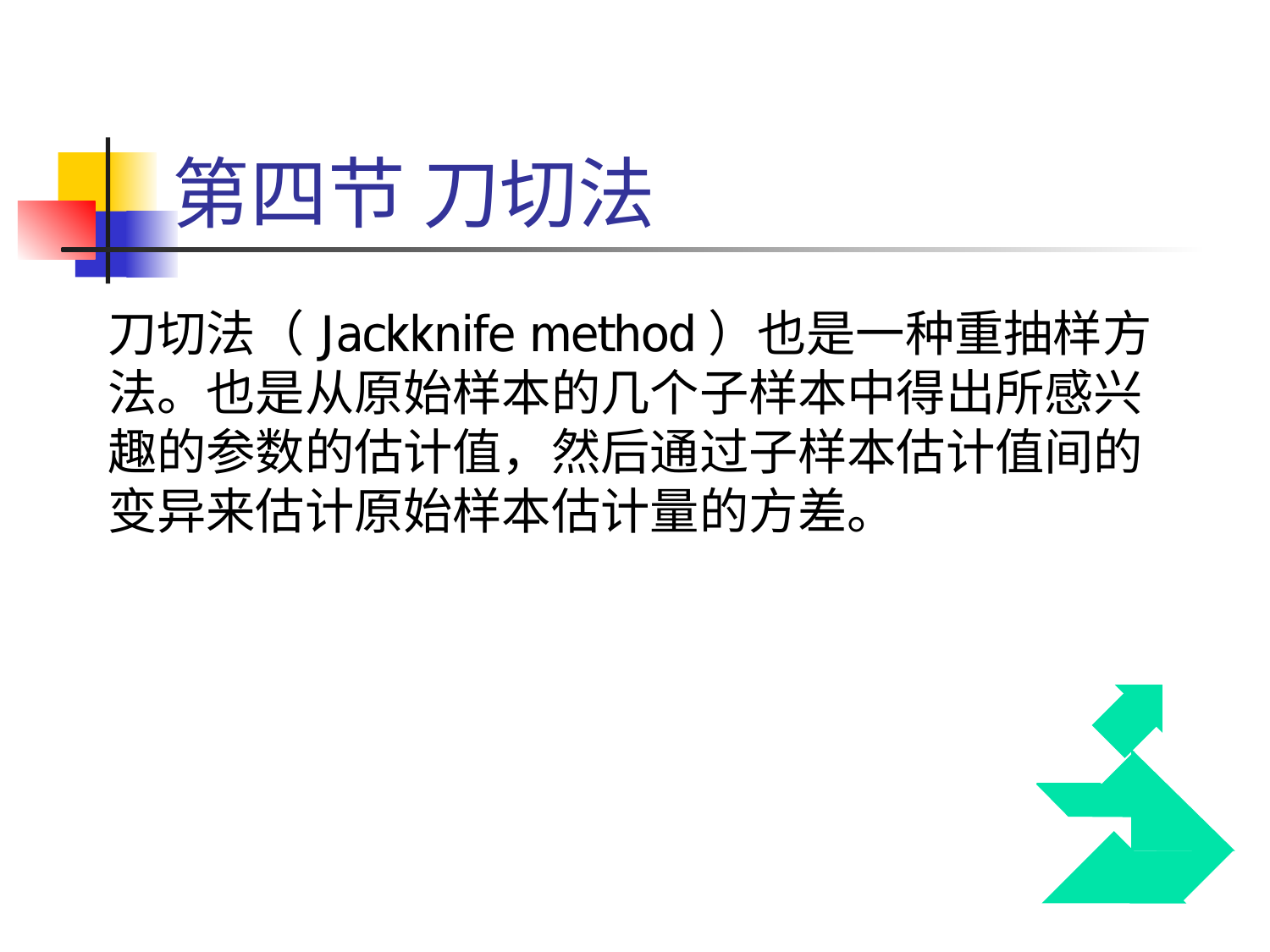

# 第四节 刀切法
刀切法（Jackknife method）也是一种重抽样方法。也是从原始样本的几个子样本中得出所感兴趣的参数的估计值，然后通过子样本估计值间的变异来估计原始样本估计量的方差。